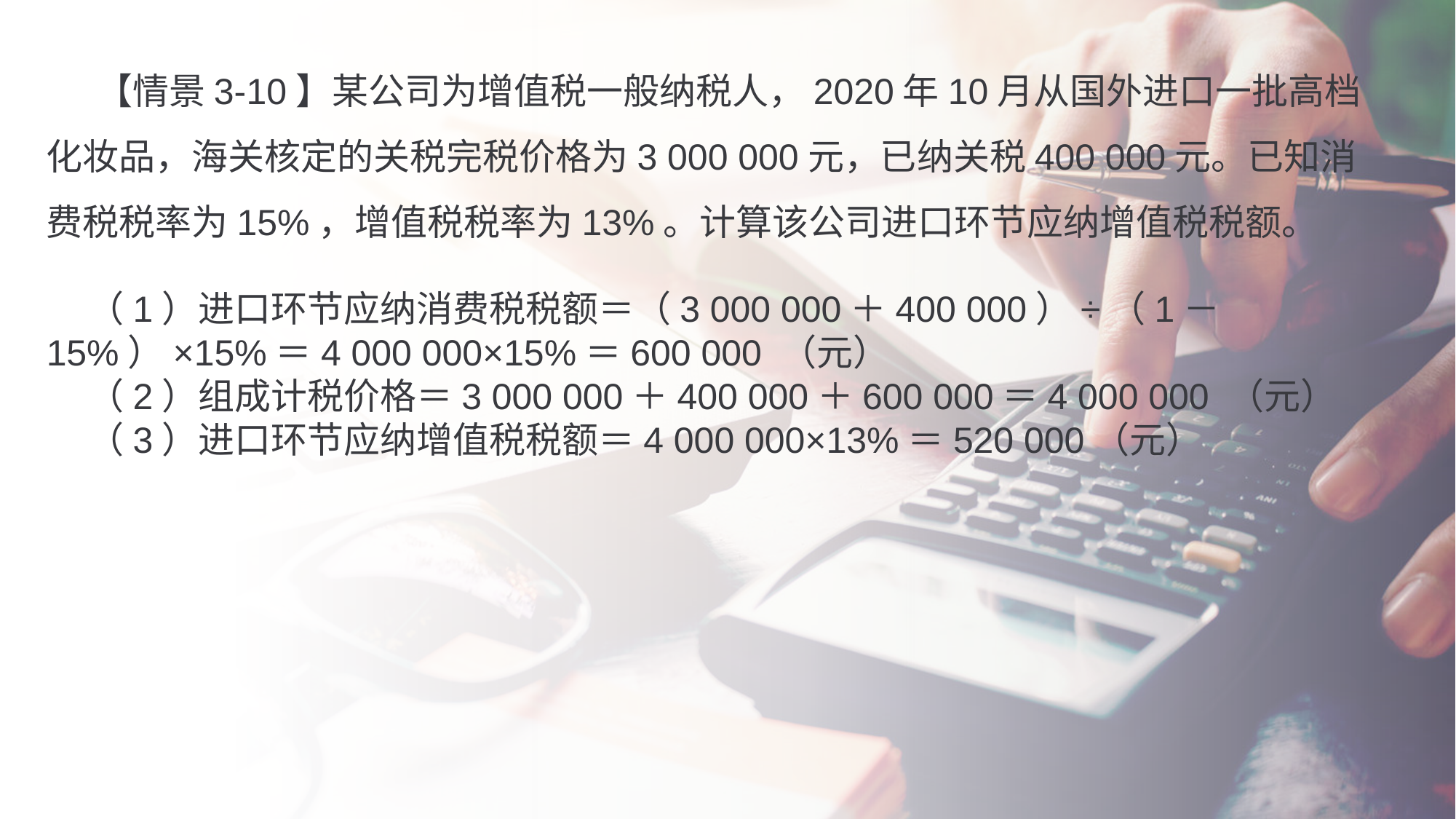

【情景3-10】某公司为增值税一般纳税人，2020年10月从国外进口一批高档化妆品，海关核定的关税完税价格为3 000 000元，已纳关税400 000元。已知消费税税率为15%，增值税税率为13%。计算该公司进口环节应纳增值税税额。
    （1）进口环节应纳消费税税额＝（3 000 000＋400 000）÷（1－15%）×15%＝4 000 000×15%＝600 000 （元）
    （2）组成计税价格＝3 000 000＋400 000＋600 000＝4 000 000 （元）
    （3）进口环节应纳增值税税额＝4 000 000×13%＝520 000（元）